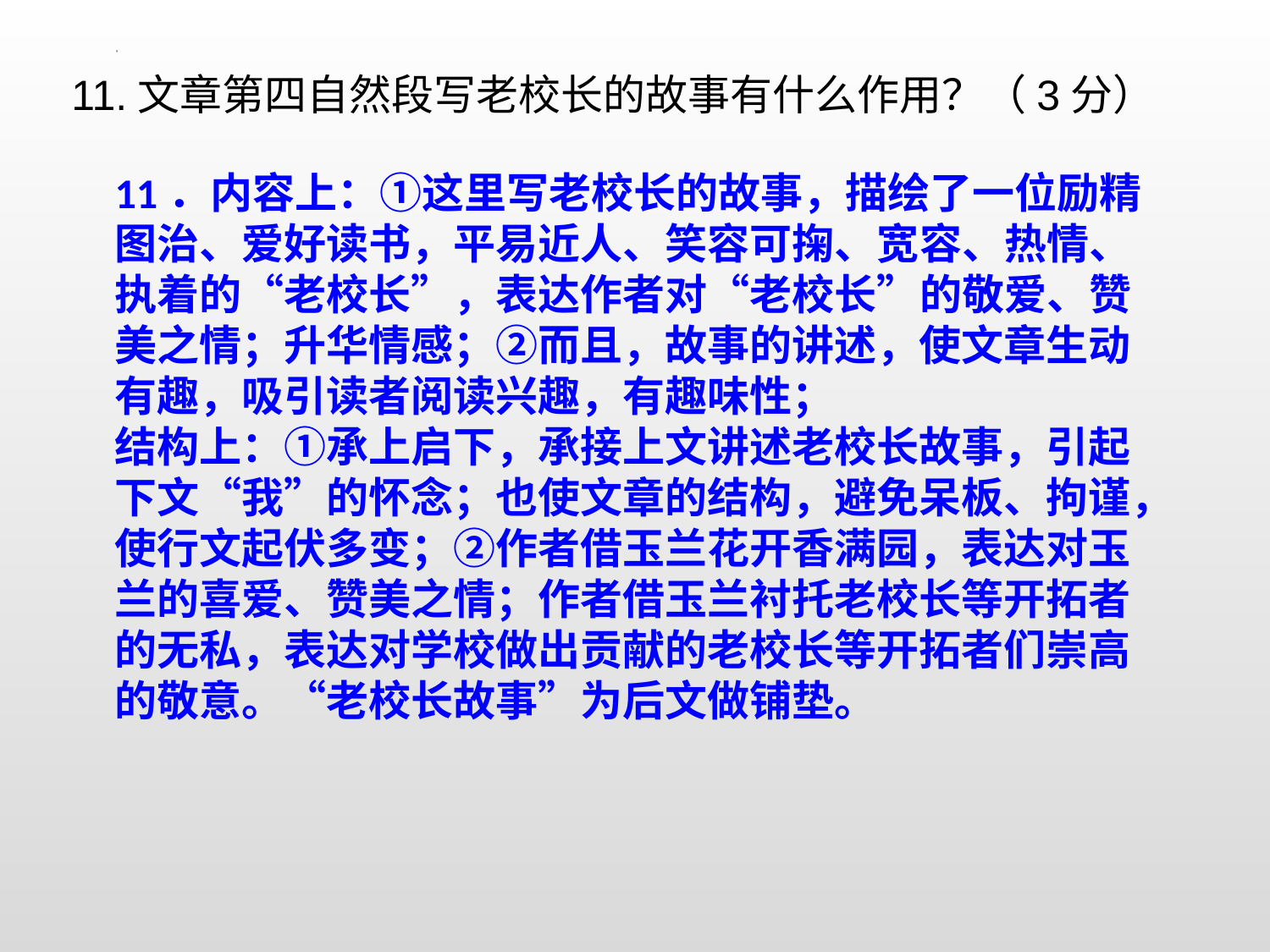

11.文章第四自然段写老校长的故事有什么作用？（3分）

11．内容上：①这里写老校长的故事，描绘了一位励精图治、爱好读书，平易近人、笑容可掬、宽容、热情、执着的“老校长”，表达作者对“老校长”的敬爱、赞美之情；升华情感；②而且，故事的讲述，使文章生动有趣，吸引读者阅读兴趣，有趣味性；
结构上：①承上启下，承接上文讲述老校长故事，引起下文“我”的怀念；也使文章的结构，避免呆板、拘谨，使行文起伏多变；②作者借玉兰花开香满园，表达对玉兰的喜爱、赞美之情；作者借玉兰衬托老校长等开拓者的无私，表达对学校做出贡献的老校长等开拓者们崇高的敬意。“老校长故事”为后文做铺垫。